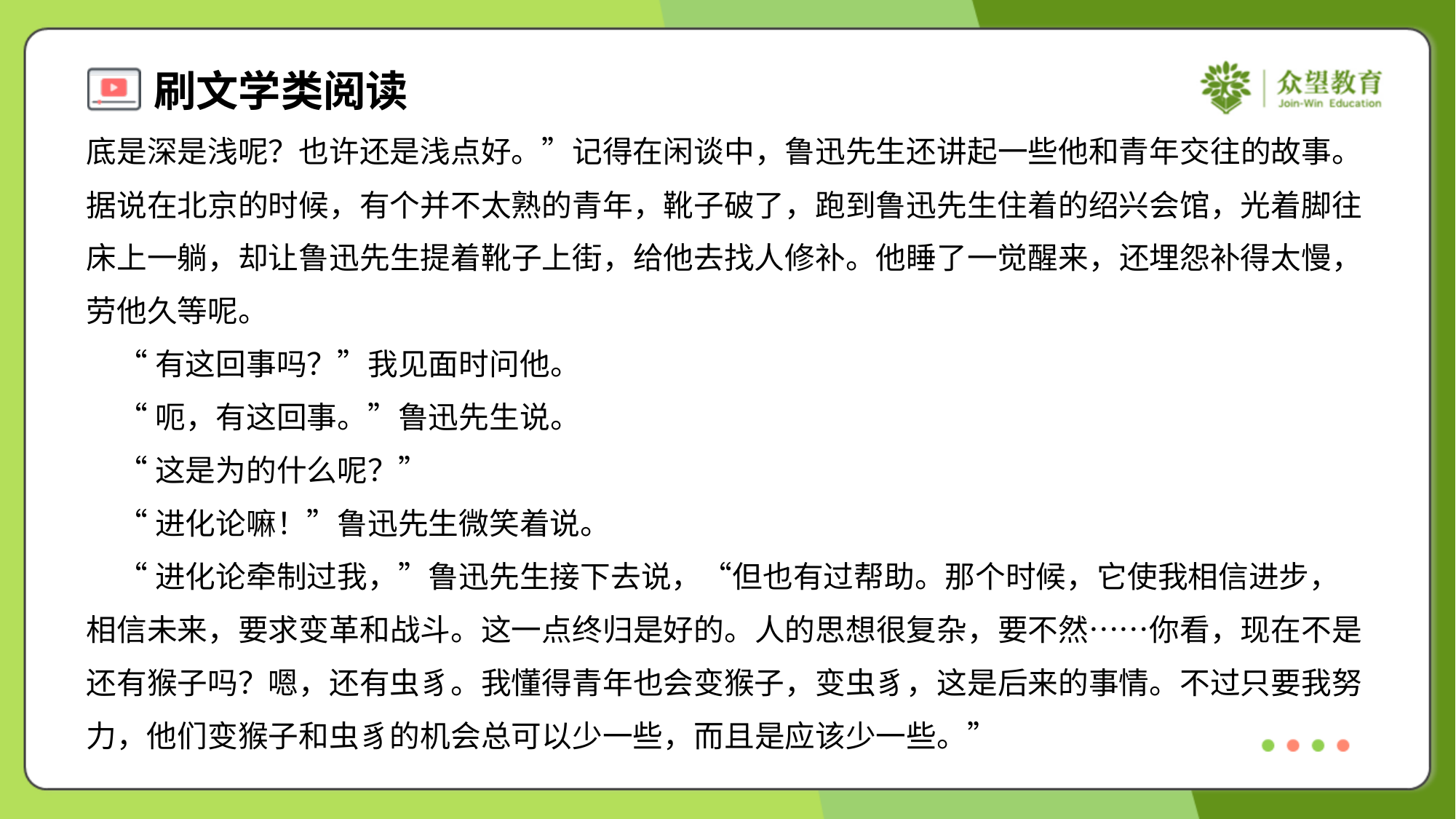

底是深是浅呢？也许还是浅点好。”记得在闲谈中，鲁迅先生还讲起一些他和青年交往的故事。
据说在北京的时候，有个并不太熟的青年，靴子破了，跑到鲁迅先生住着的绍兴会馆，光着脚往
床上一躺，却让鲁迅先生提着靴子上街，给他去找人修补。他睡了一觉醒来，还埋怨补得太慢，
劳他久等呢。
    “有这回事吗？”我见面时问他。
    “呃，有这回事。”鲁迅先生说。
    “这是为的什么呢？”
    “进化论嘛！”鲁迅先生微笑着说。
    “进化论牵制过我，”鲁迅先生接下去说，“但也有过帮助。那个时候，它使我相信进步，
相信未来，要求变革和战斗。这一点终归是好的。人的思想很复杂，要不然……你看，现在不是
还有猴子吗？嗯，还有虫豸。我懂得青年也会变猴子，变虫豸，这是后来的事情。不过只要我努
力，他们变猴子和虫豸的机会总可以少一些，而且是应该少一些。”